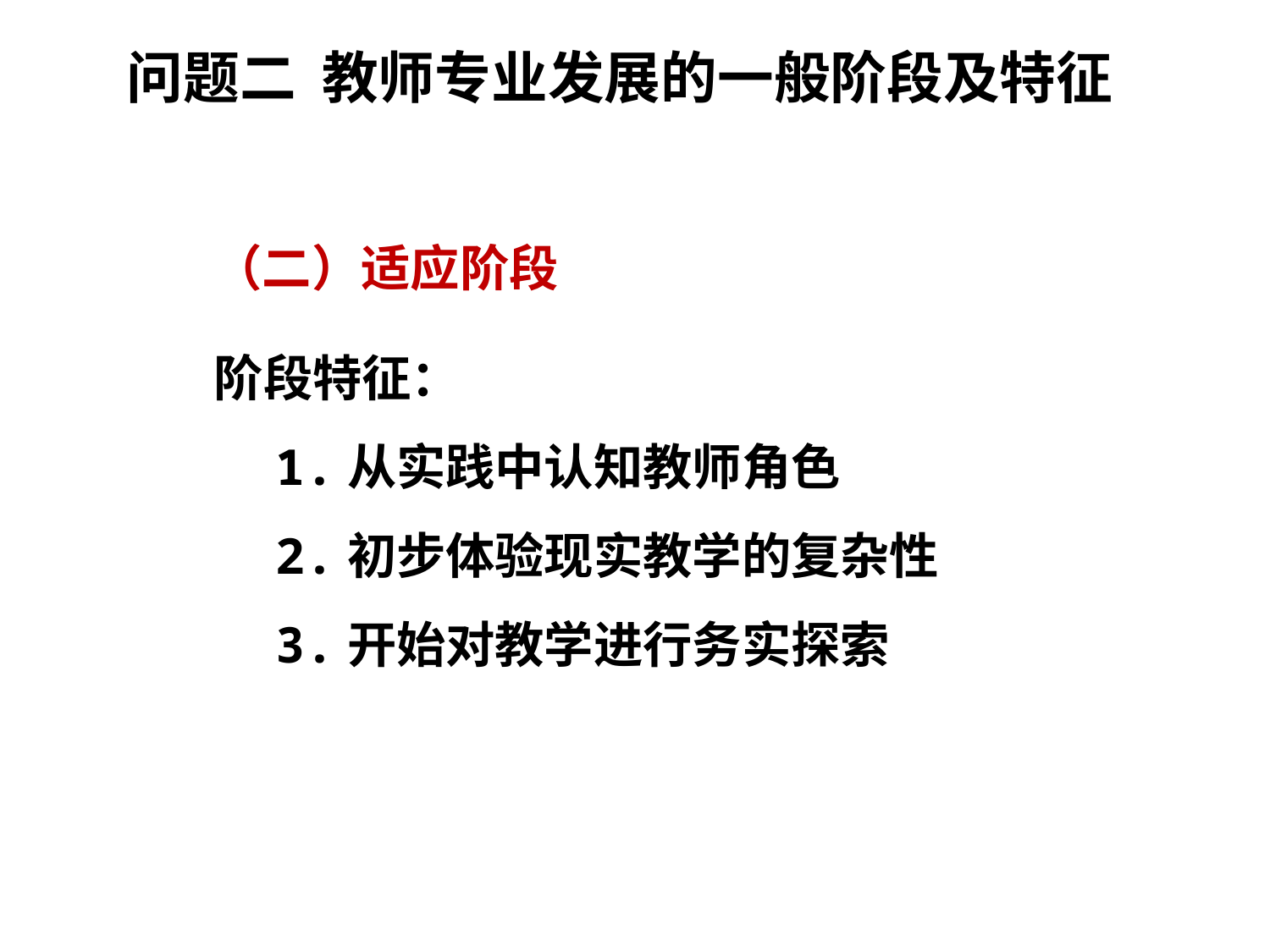

问题二  教师专业发展的一般阶段及特征
    （二）适应阶段
    阶段特征：
    1.从实践中认知教师角色
    2.初步体验现实教学的复杂性
    3.开始对教学进行务实探索